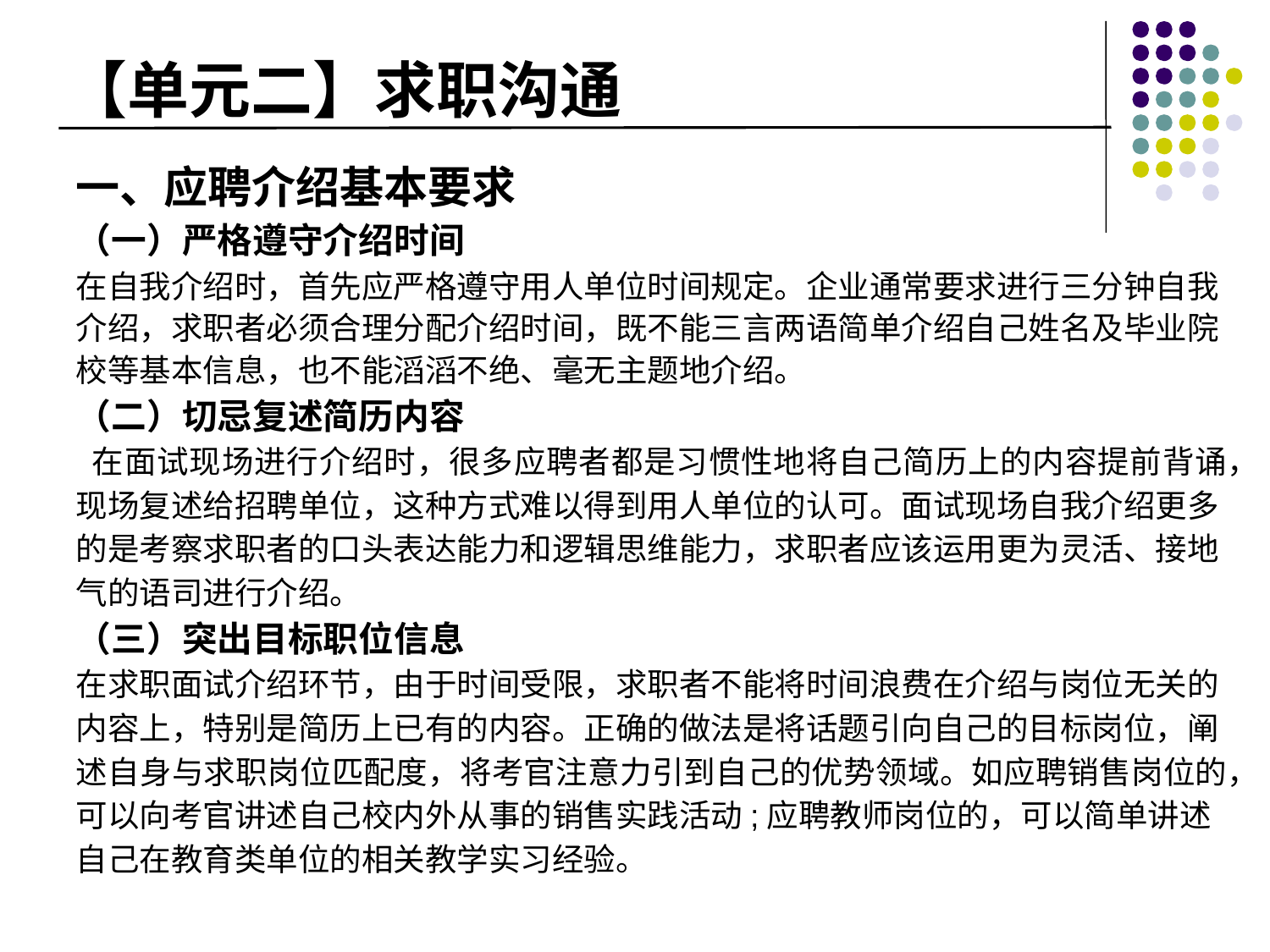

# 【单元二】求职沟通
一、应聘介绍基本要求
（一）严格遵守介绍时间
在自我介绍时，首先应严格遵守用人单位时间规定。企业通常要求进行三分钟自我介绍，求职者必须合理分配介绍时间，既不能三言两语简单介绍自己姓名及毕业院校等基本信息，也不能滔滔不绝、毫无主题地介绍。
（二）切忌复述简历内容
 在面试现场进行介绍时，很多应聘者都是习惯性地将自己简历上的内容提前背诵，
现场复述给招聘单位，这种方式难以得到用人单位的认可。面试现场自我介绍更多
的是考察求职者的口头表达能力和逻辑思维能力，求职者应该运用更为灵活、接地
气的语司进行介绍。
（三）突出目标职位信息
在求职面试介绍环节，由于时间受限，求职者不能将时间浪费在介绍与岗位无关的
内容上，特别是简历上已有的内容。正确的做法是将话题引向自己的目标岗位，阐
述自身与求职岗位匹配度，将考官注意力引到自己的优势领域。如应聘销售岗位的，
可以向考官讲述自己校内外从事的销售实践活动;应聘教师岗位的，可以简单讲述
自己在教育类单位的相关教学实习经验。